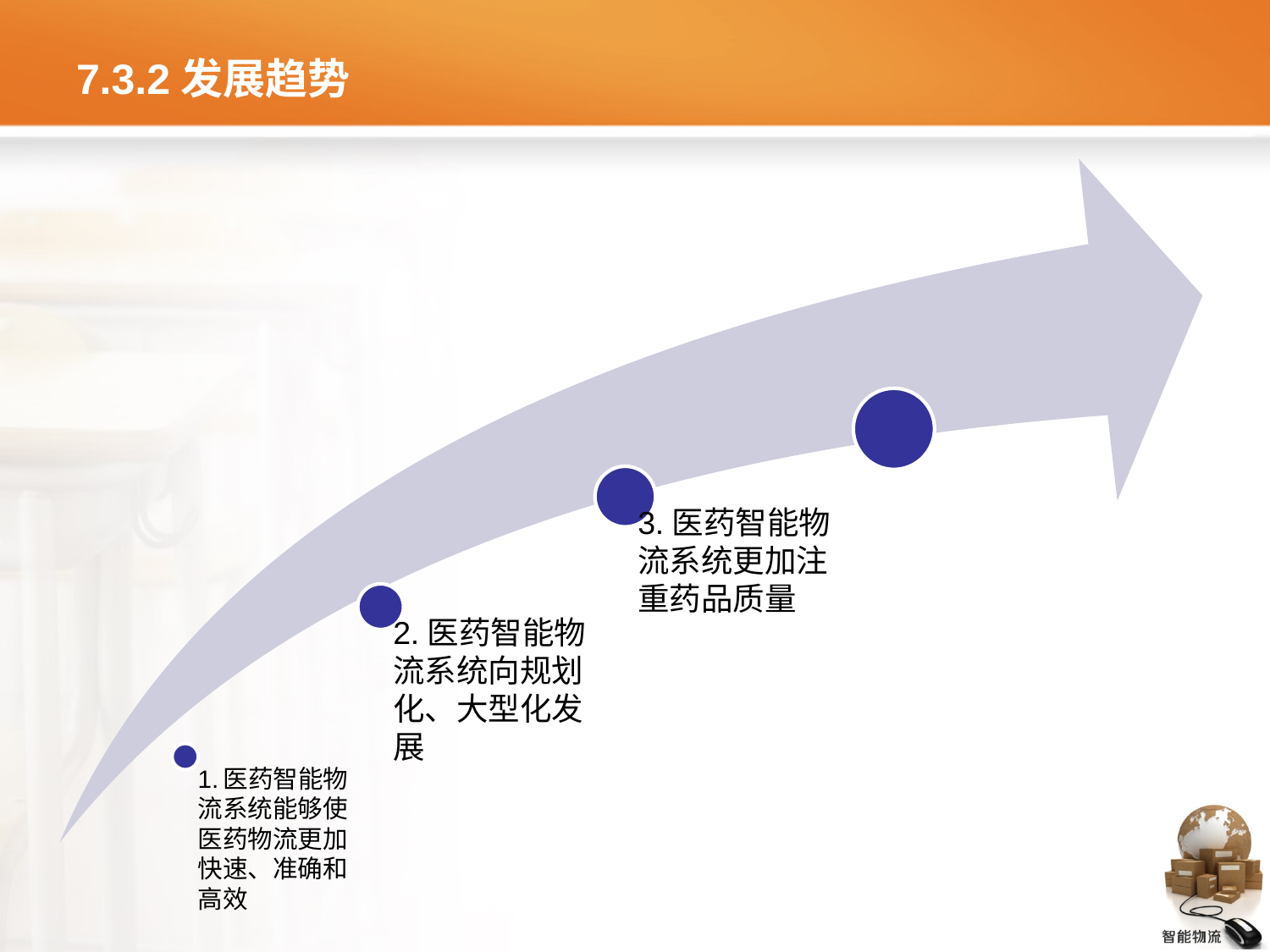

# 7.3.2发展趋势
1.医药智能物流系统能够使医药物流更加快速、准确和高效
2.医药智能物流系统向规划化、大型化发展
3.医药智能物流系统更加注重药品质量